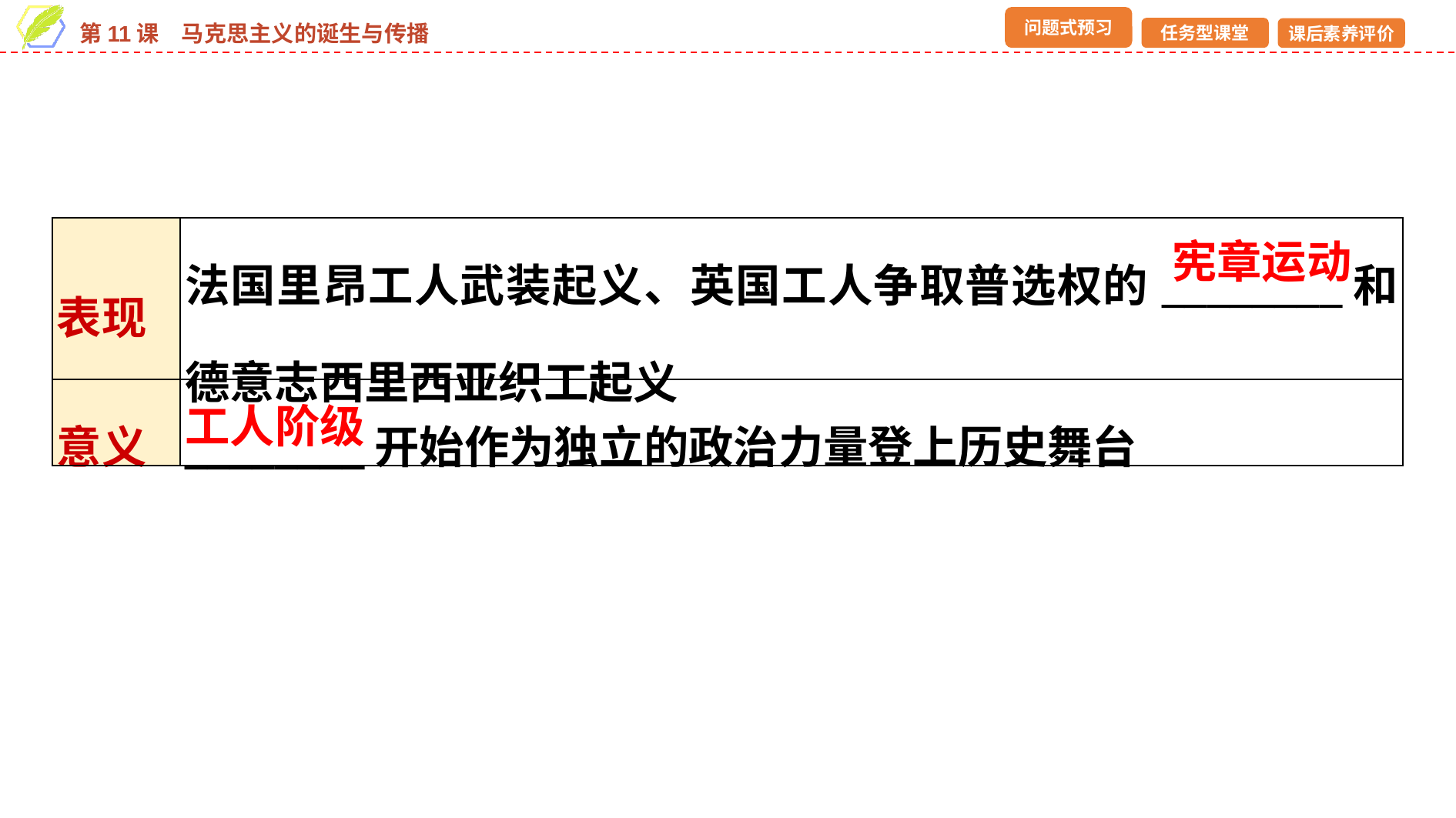

| 表现 | 法国里昂工人武装起义、英国工人争取普选权的\_\_\_\_\_\_\_\_和德意志西里西亚织工起义 |
| --- | --- |
| 意义 | \_\_\_\_\_\_\_\_开始作为独立的政治力量登上历史舞台 |
宪章运动
工人阶级